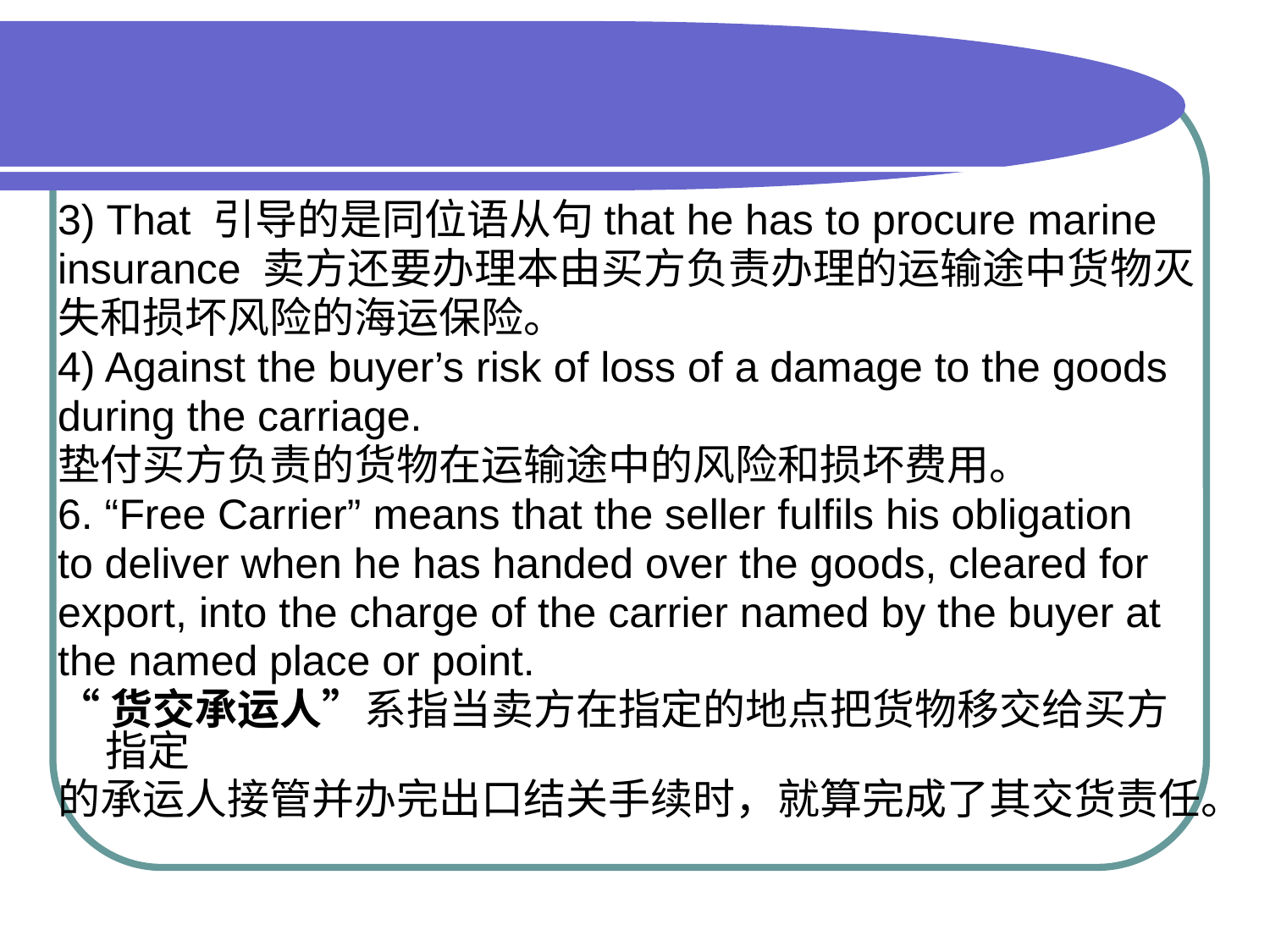

3) That 引导的是同位语从句that he has to procure marine
insurance 卖方还要办理本由买方负责办理的运输途中货物灭
失和损坏风险的海运保险。
4) Against the buyer’s risk of loss of a damage to the goods
during the carriage.
垫付买方负责的货物在运输途中的风险和损坏费用。
6. “Free Carrier” means that the seller fulfils his obligation
to deliver when he has handed over the goods, cleared for
export, into the charge of the carrier named by the buyer at
the named place or point.
“货交承运人”系指当卖方在指定的地点把货物移交给买方指定
的承运人接管并办完出口结关手续时，就算完成了其交货责任。